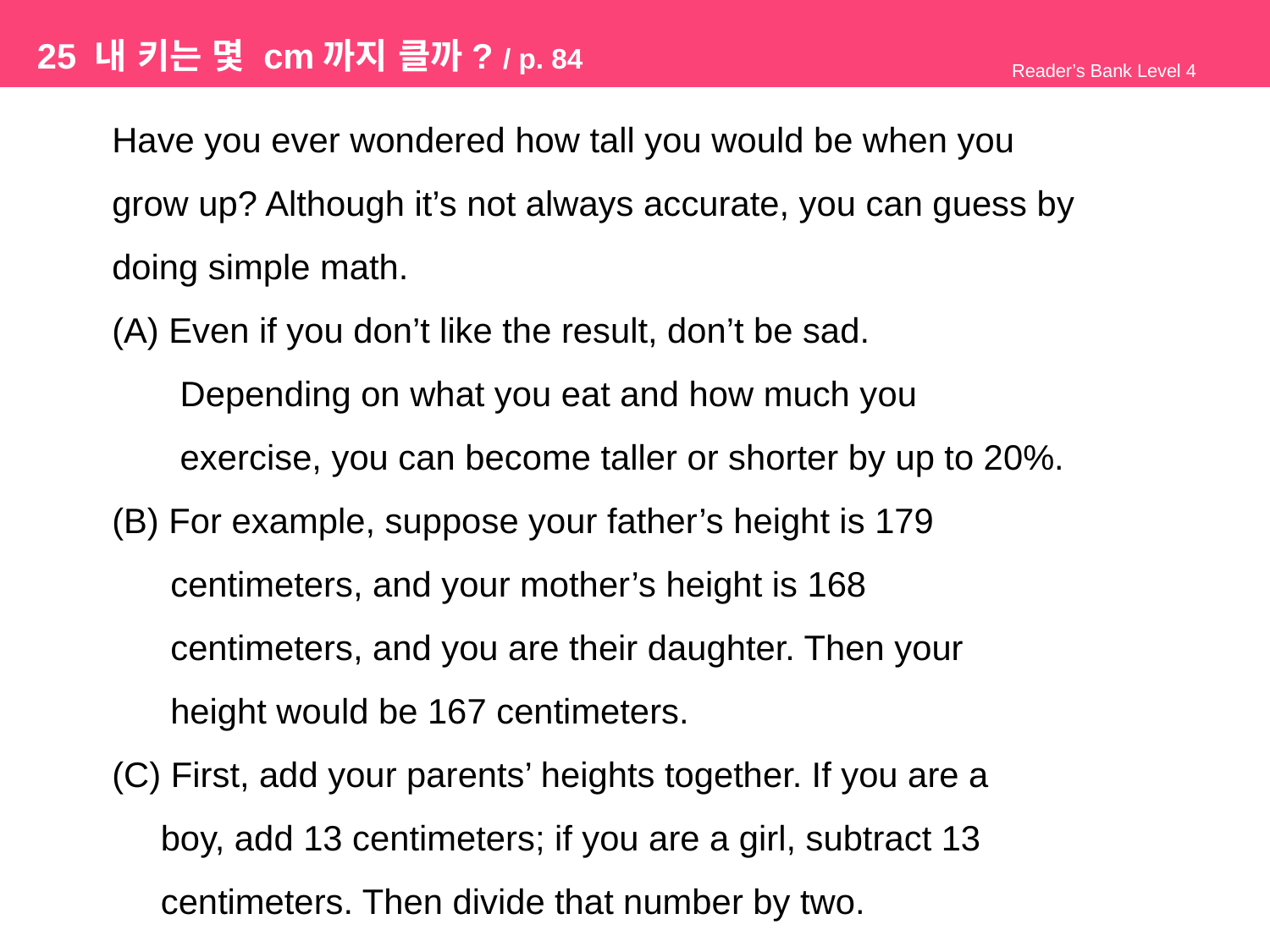

# 25 내 키는 몇 cm까지 클까? / p. 84
Reader’s Bank Level 4

Have you ever wondered how tall you would be when you
grow up? Although it’s not always accurate, you can guess by
doing simple math.
(A) Even if you don’t like the result, don’t be sad.
       Depending on what you eat and how much you
       exercise, you can become taller or shorter by up to 20%.
(B) For example, suppose your father’s height is 179
      centimeters, and your mother’s height is 168
      centimeters, and you are their daughter. Then your
      height would be 167 centimeters.
(C) First, add your parents’ heights together. If you are a
     boy, add 13 centimeters; if you are a girl, subtract 13
     centimeters. Then divide that number by two.